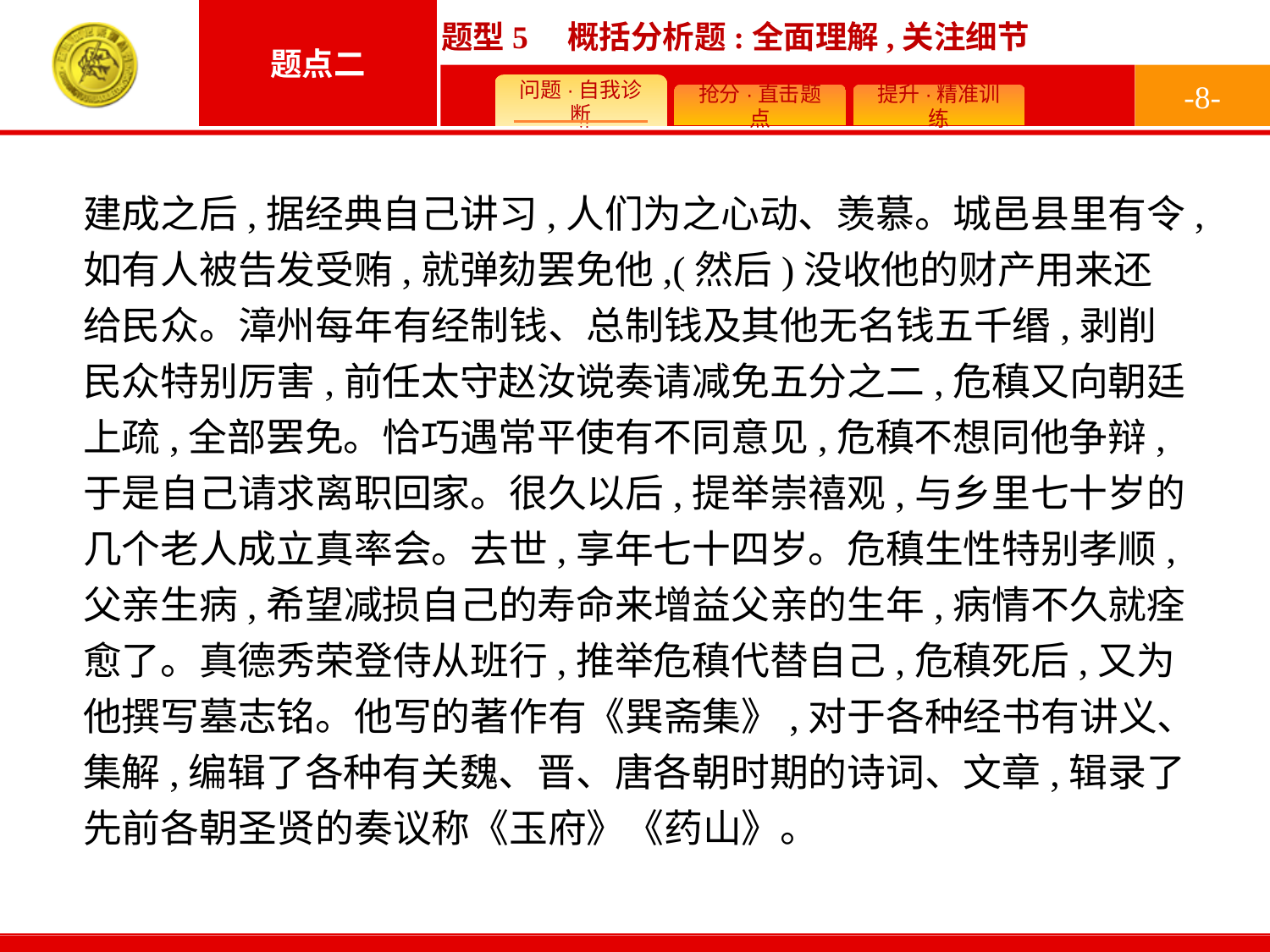

-8-
建成之后,据经典自己讲习,人们为之心动、羡慕。城邑县里有令,如有人被告发受贿,就弹劾罢免他,(然后)没收他的财产用来还给民众。漳州每年有经制钱、总制钱及其他无名钱五千缗,剥削民众特别厉害,前任太守赵汝谠奏请减免五分之二,危稹又向朝廷上疏,全部罢免。恰巧遇常平使有不同意见,危稹不想同他争辩,于是自己请求离职回家。很久以后,提举崇禧观,与乡里七十岁的几个老人成立真率会。去世,享年七十四岁。危稹生性特别孝顺,父亲生病,希望减损自己的寿命来增益父亲的生年,病情不久就痊愈了。真德秀荣登侍从班行,推举危稹代替自己,危稹死后,又为他撰写墓志铭。他写的著作有《巽斋集》,对于各种经书有讲义、集解,编辑了各种有关魏、晋、唐各朝时期的诗词、文章,辑录了先前各朝圣贤的奏议称《玉府》《药山》。